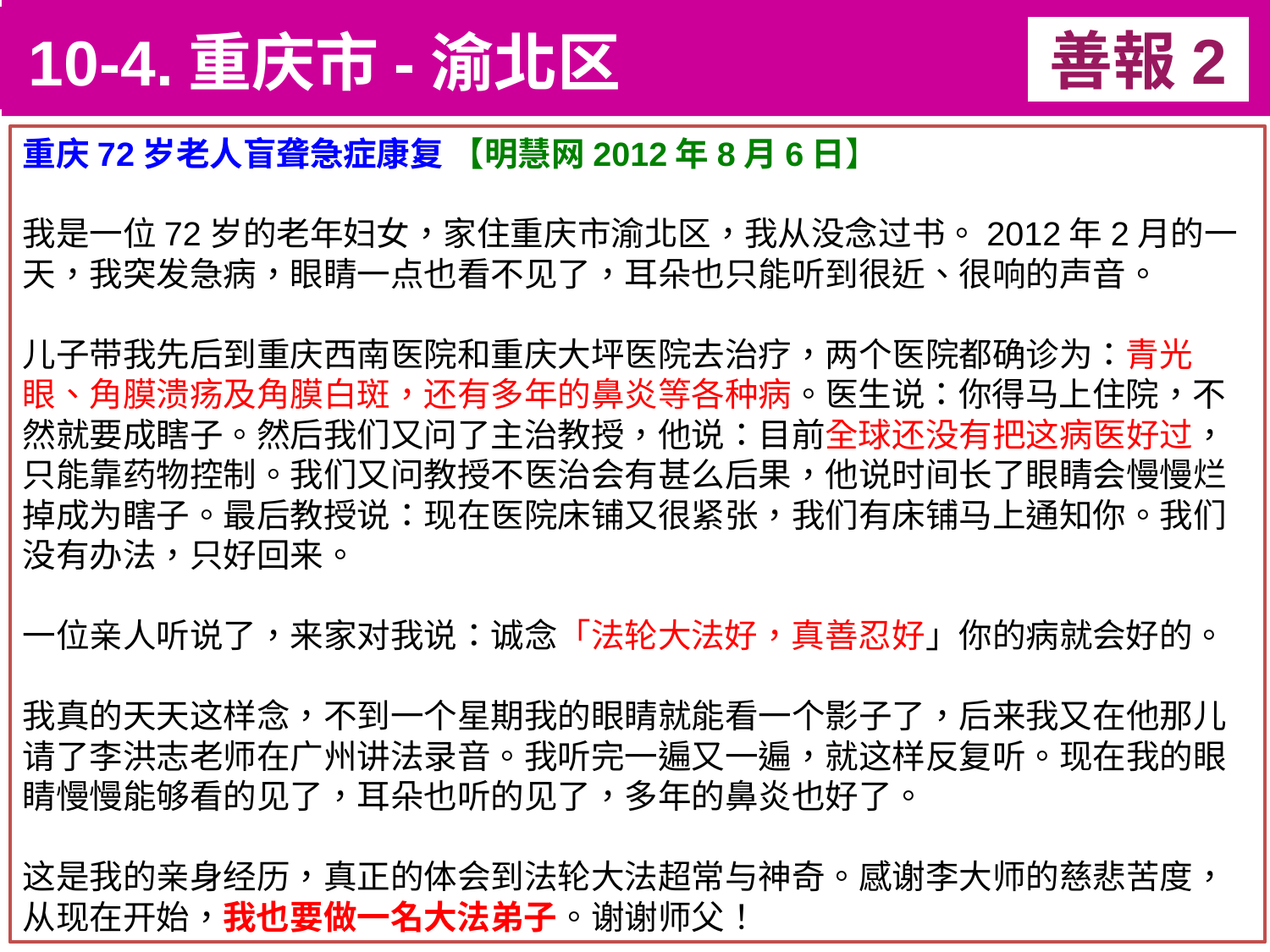

10-4.重庆市-渝北区
善報2
11-3. XX市官員惡報實例
重庆72岁老人盲聋急症康复 【明慧网2012年8月6日】

我是一位72岁的老年妇女，家住重庆市渝北区，我从没念过书。2012年2月的一天，我突发急病，眼睛一点也看不见了，耳朵也只能听到很近、很响的声音。

儿子带我先后到重庆西南医院和重庆大坪医院去治疗，两个医院都确诊为：青光眼、角膜溃疡及角膜白斑，还有多年的鼻炎等各种病。医生说：你得马上住院，不然就要成瞎子。然后我们又问了主治教授，他说：目前全球还没有把这病医好过，只能靠药物控制。我们又问教授不医治会有甚么后果，他说时间长了眼睛会慢慢烂掉成为瞎子。最后教授说：现在医院床铺又很紧张，我们有床铺马上通知你。我们没有办法，只好回来。

一位亲人听说了，来家对我说：诚念「法轮大法好，真善忍好」你的病就会好的。

我真的天天这样念，不到一个星期我的眼睛就能看一个影子了，后来我又在他那儿请了李洪志老师在广州讲法录音。我听完一遍又一遍，就这样反复听。现在我的眼睛慢慢能够看的见了，耳朵也听的见了，多年的鼻炎也好了。

这是我的亲身经历，真正的体会到法轮大法超常与神奇。感谢李大师的慈悲苦度，从现在开始，我也要做一名大法弟子。谢谢师父！